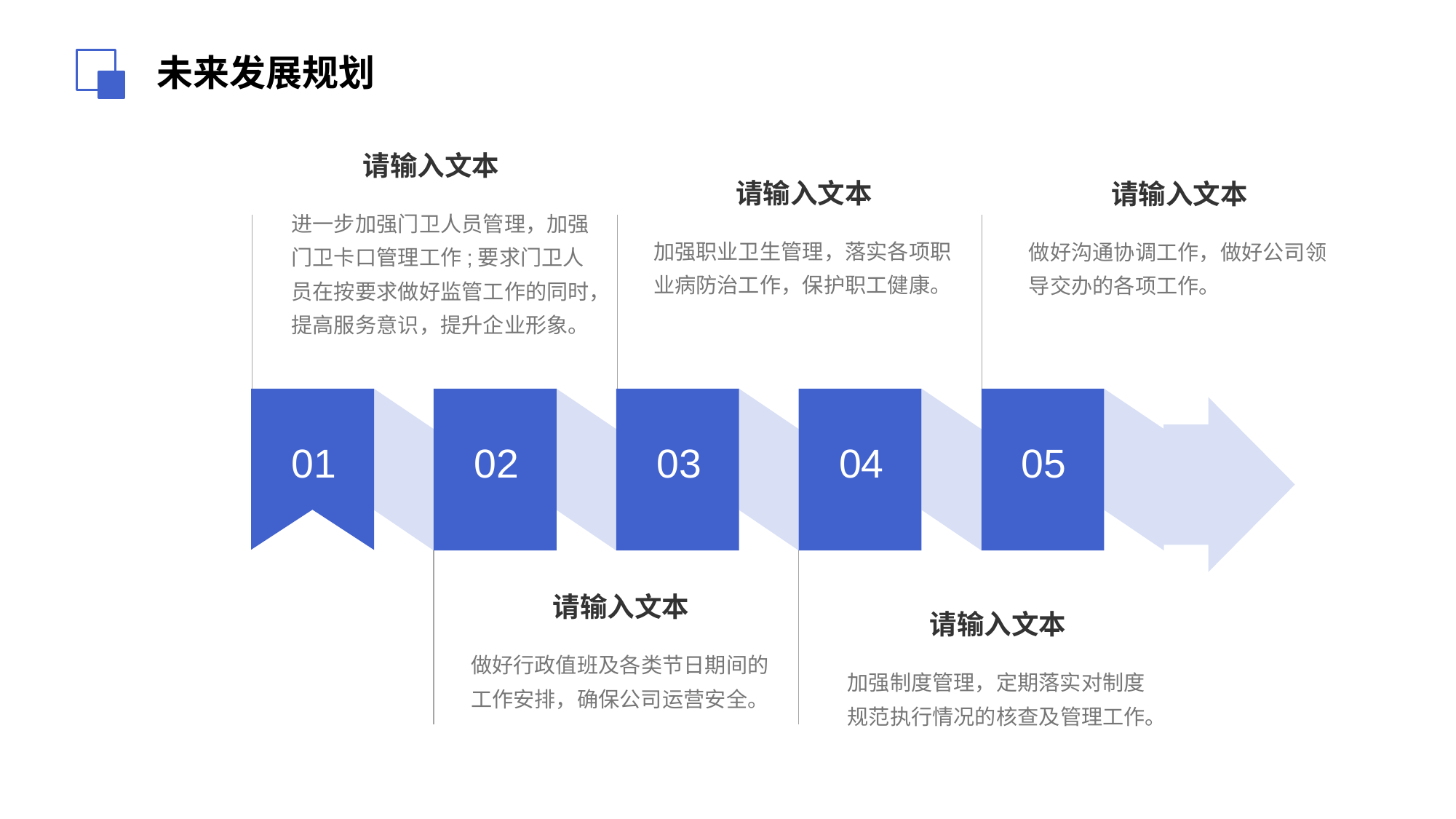

未来发展规划
请输入文本
进一步加强门卫人员管理，加强门卫卡口管理工作;要求门卫人员在按要求做好监管工作的同时，提高服务意识，提升企业形象。
请输入文本
加强职业卫生管理，落实各项职业病防治工作，保护职工健康。
请输入文本
做好沟通协调工作，做好公司领导交办的各项工作。

02
03
04
05
01
请输入文本
做好行政值班及各类节日期间的工作安排，确保公司运营安全。
请输入文本
加强制度管理，定期落实对制度规范执行情况的核查及管理工作。